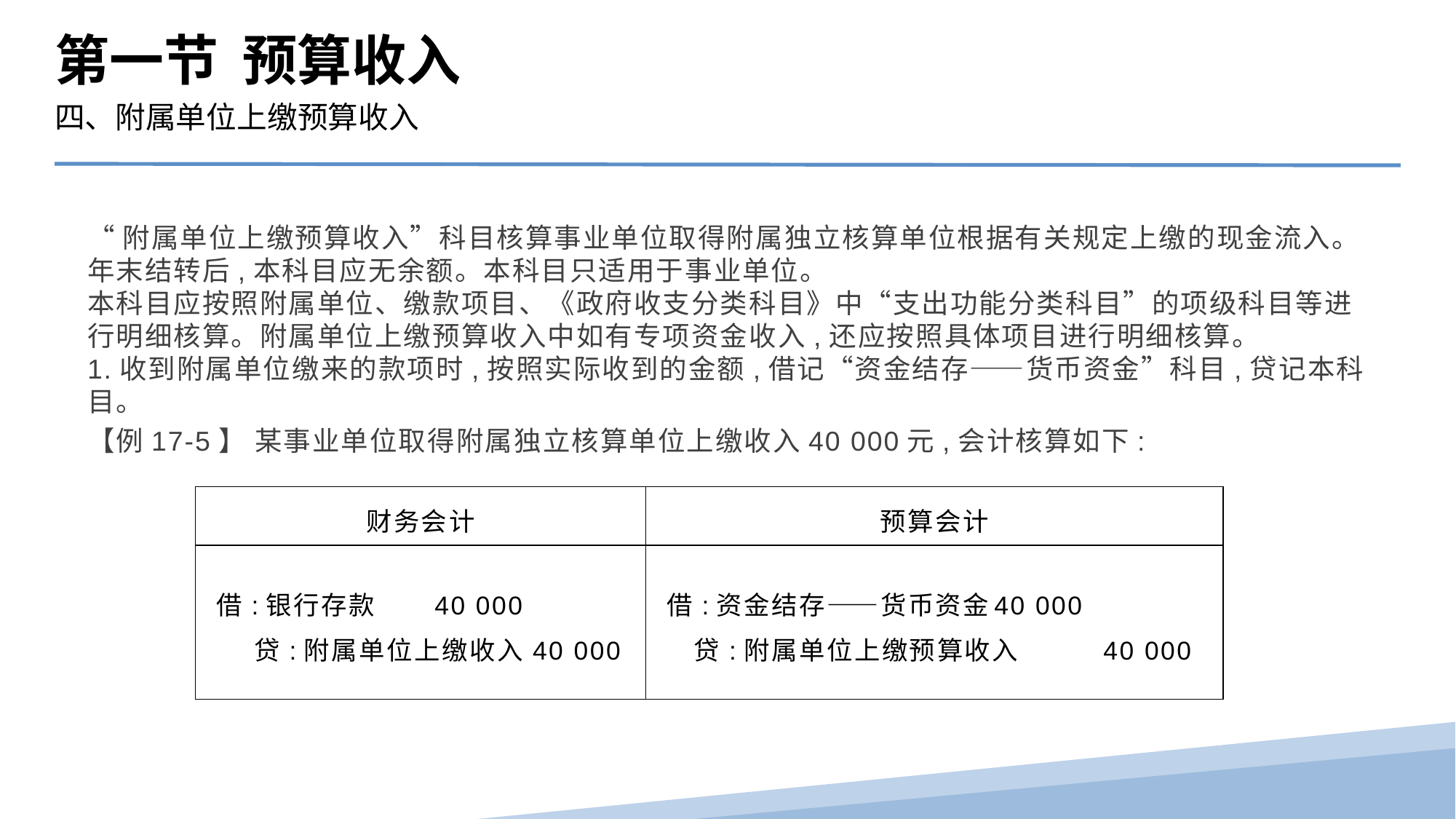

第一节  预算收入
四、附属单位上缴预算收入
“附属单位上缴预算收入”科目核算事业单位取得附属独立核算单位根据有关规定上缴的现金流入。年末结转后,本科目应无余额。本科目只适用于事业单位。
本科目应按照附属单位、缴款项目、《政府收支分类科目》中“支出功能分类科目”的项级科目等进行明细核算。附属单位上缴预算收入中如有专项资金收入,还应按照具体项目进行明细核算。
1.收到附属单位缴来的款项时,按照实际收到的金额,借记“资金结存——货币资金”科目,贷记本科目。
【例17-5】 某事业单位取得附属独立核算单位上缴收入40 000元,会计核算如下:
| 财务会计 | 预算会计 |
| --- | --- |
| 借:银行存款 40 000 贷:附属单位上缴收入40 000 | 借:资金结存——货币资金 40 000 贷:附属单位上缴预算收入 40 000 |